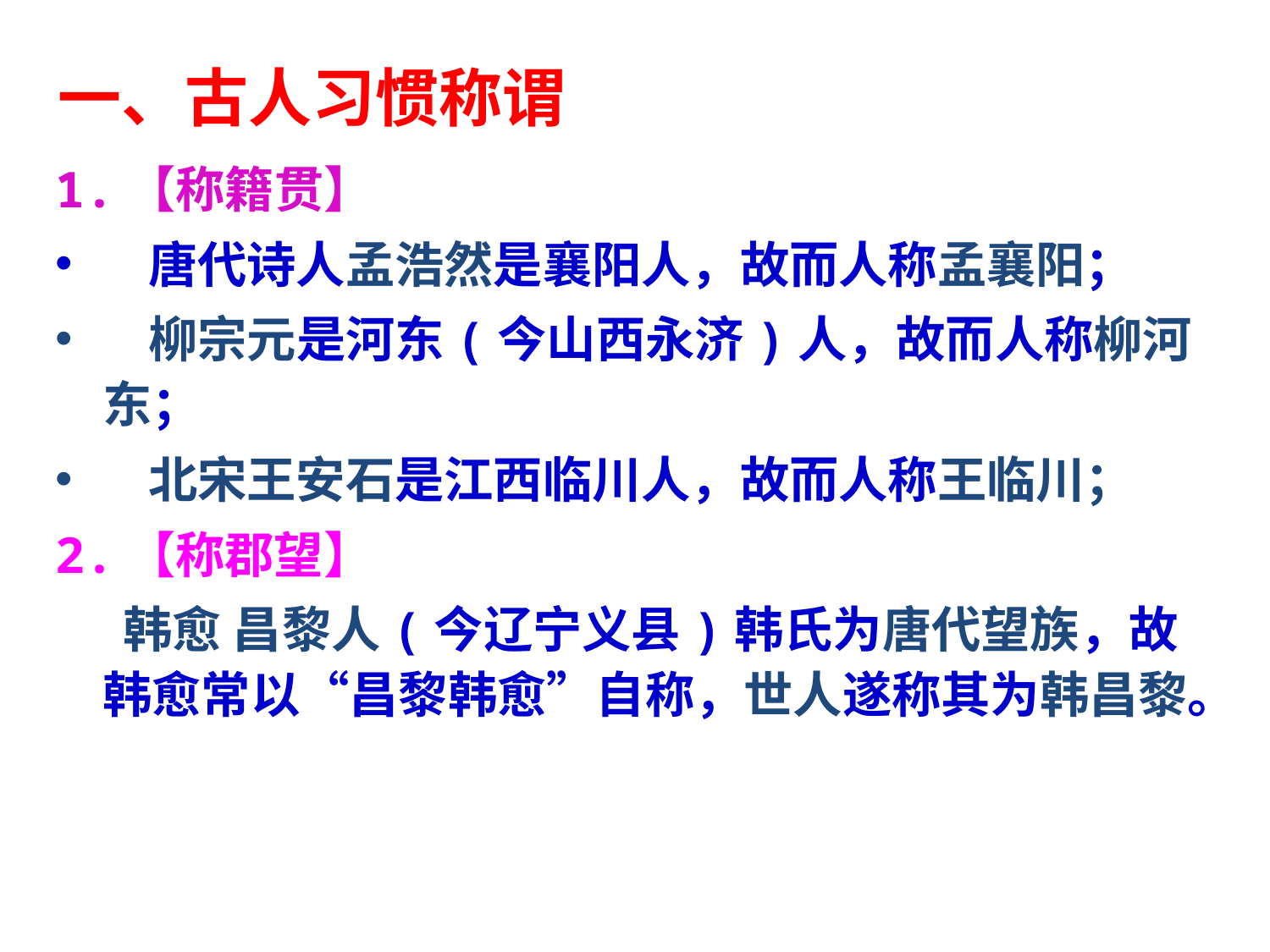

一、古人习惯称谓
1.【称籍贯】
   唐代诗人孟浩然是襄阳人，故而人称孟襄阳；
   柳宗元是河东(今山西永济)人，故而人称柳河东；
   北宋王安石是江西临川人，故而人称王临川；
2.【称郡望】
     韩愈 昌黎人(今辽宁义县)韩氏为唐代望族，故韩愈常以“昌黎韩愈”自称，世人遂称其为韩昌黎。